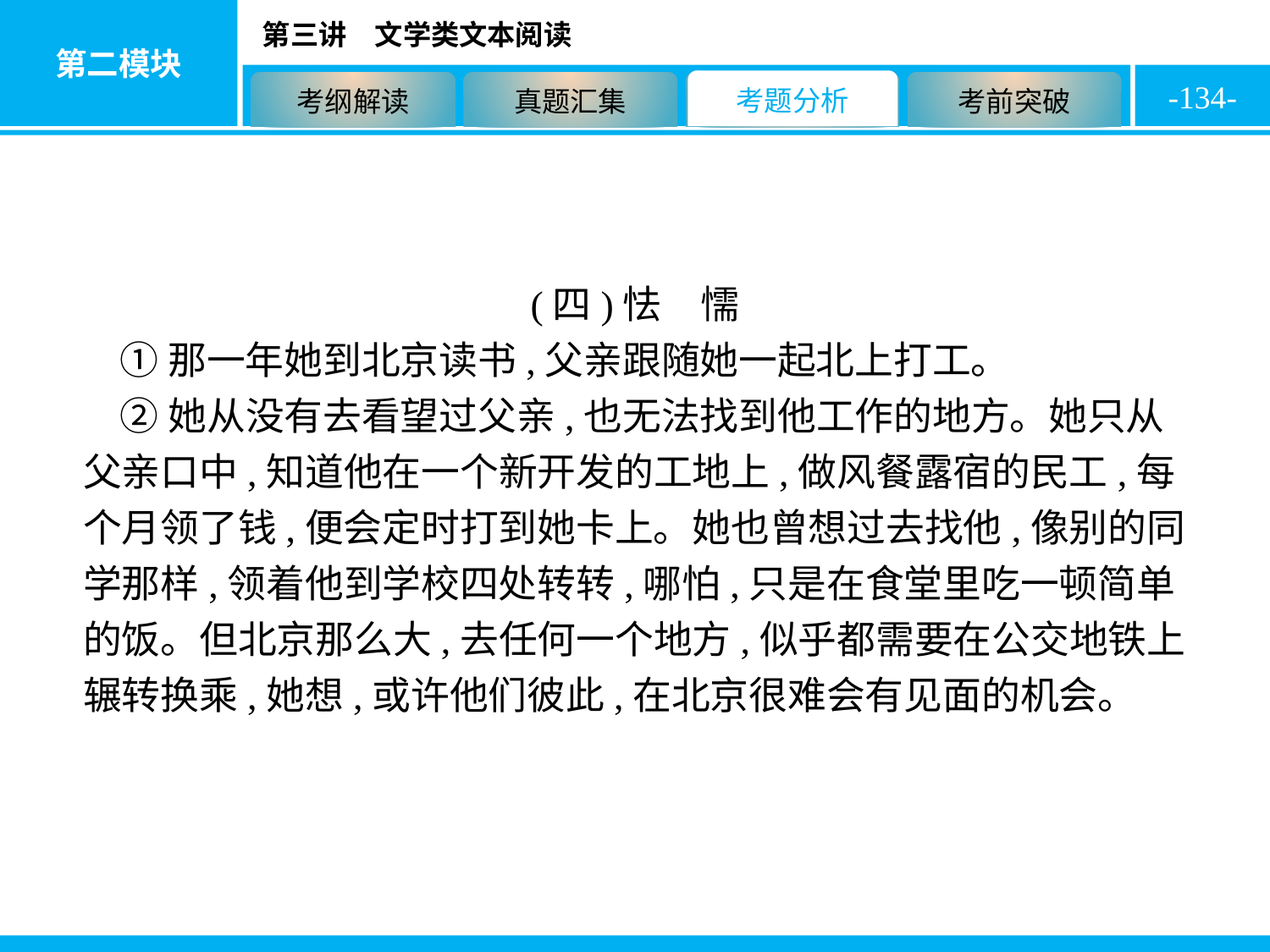

-134-
(四)怯　懦
①那一年她到北京读书,父亲跟随她一起北上打工。
②她从没有去看望过父亲,也无法找到他工作的地方。她只从父亲口中,知道他在一个新开发的工地上,做风餐露宿的民工,每个月领了钱,便会定时打到她卡上。她也曾想过去找他,像别的同学那样,领着他到学校四处转转,哪怕,只是在食堂里吃一顿简单的饭。但北京那么大,去任何一个地方,似乎都需要在公交地铁上辗转换乘,她想,或许他们彼此,在北京很难会有见面的机会。